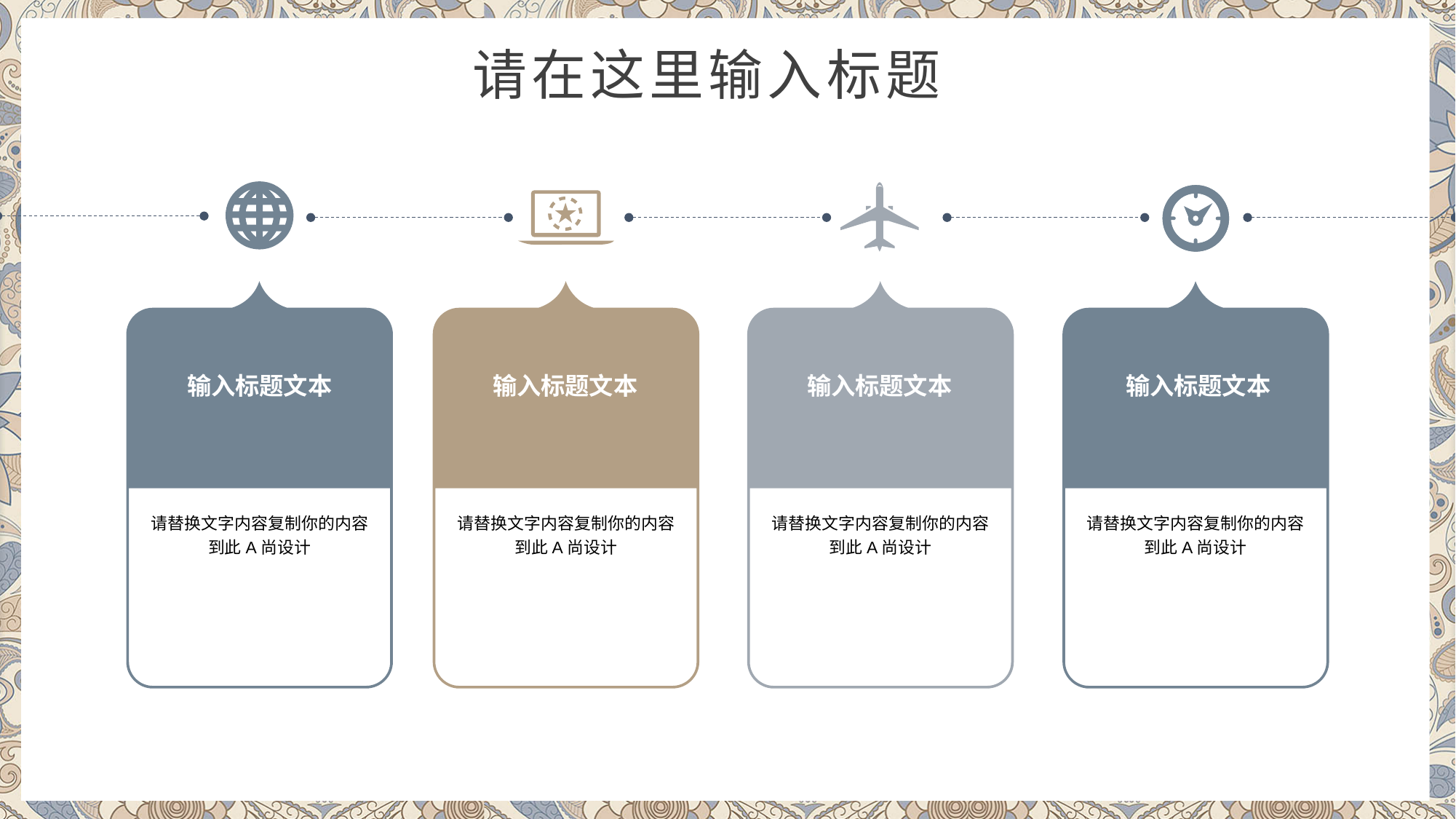

请替换文字内容复制你的内容到此A尚设计
输入标题文本
请替换文字内容复制你的内容到此A尚设计
输入标题文本
请替换文字内容复制你的内容到此A尚设计
输入标题文本
请替换文字内容复制你的内容到此A尚设计
输入标题文本